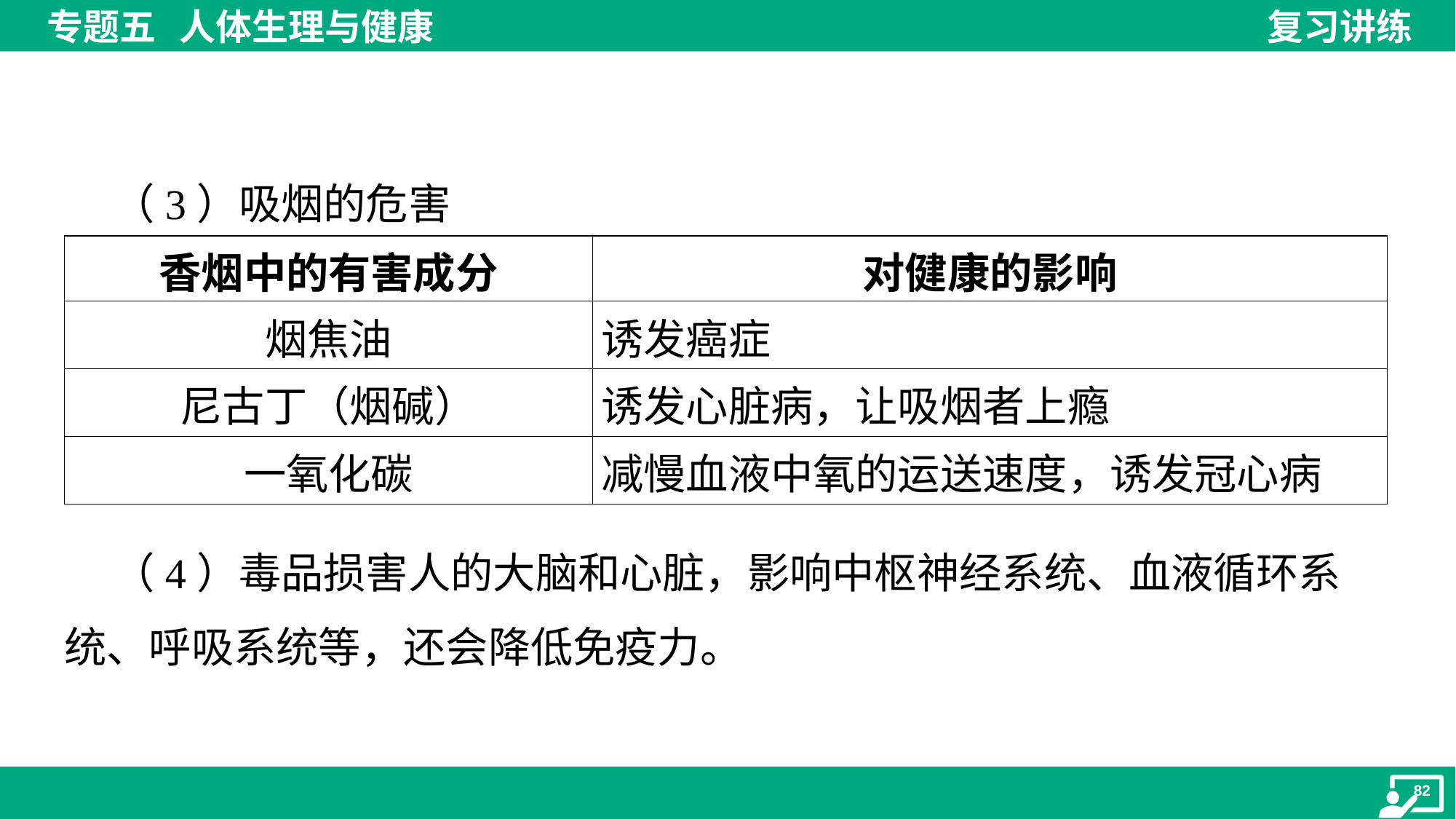

（3）吸烟的危害
| 香烟中的有害成分 | 对健康的影响 |
| --- | --- |
| 烟焦油 | 诱发癌症 |
| 尼古丁（烟碱） | 诱发心脏病，让吸烟者上瘾 |
| 一氧化碳 | 减慢血液中氧的运送速度，诱发冠心病 |
    （4）毒品损害人的大脑和心脏，影响中枢神经系统、血液循环系
统、呼吸系统等，还会降低免疫力。